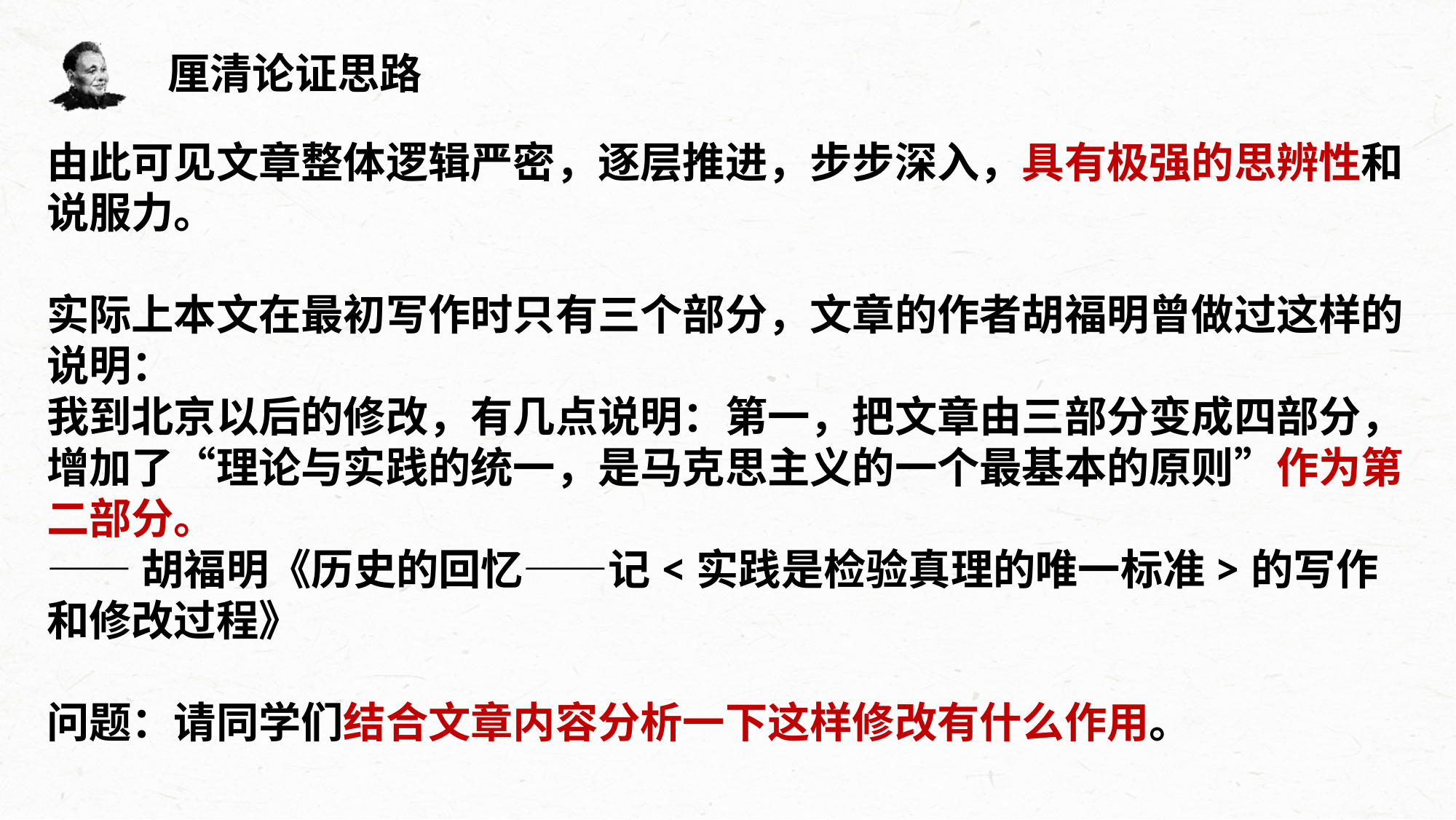

厘清论证思路
由此可见文章整体逻辑严密，逐层推进，步步深入，具有极强的思辨性和说服力。

实际上本文在最初写作时只有三个部分，文章的作者胡福明曾做过这样的说明：
我到北京以后的修改，有几点说明：第一，把文章由三部分变成四部分，增加了“理论与实践的统一，是马克思主义的一个最基本的原则”作为第二部分。
——胡福明《历史的回忆——记<实践是检验真理的唯一标准>的写作和修改过程》

问题：请同学们结合文章内容分析一下这样修改有什么作用。